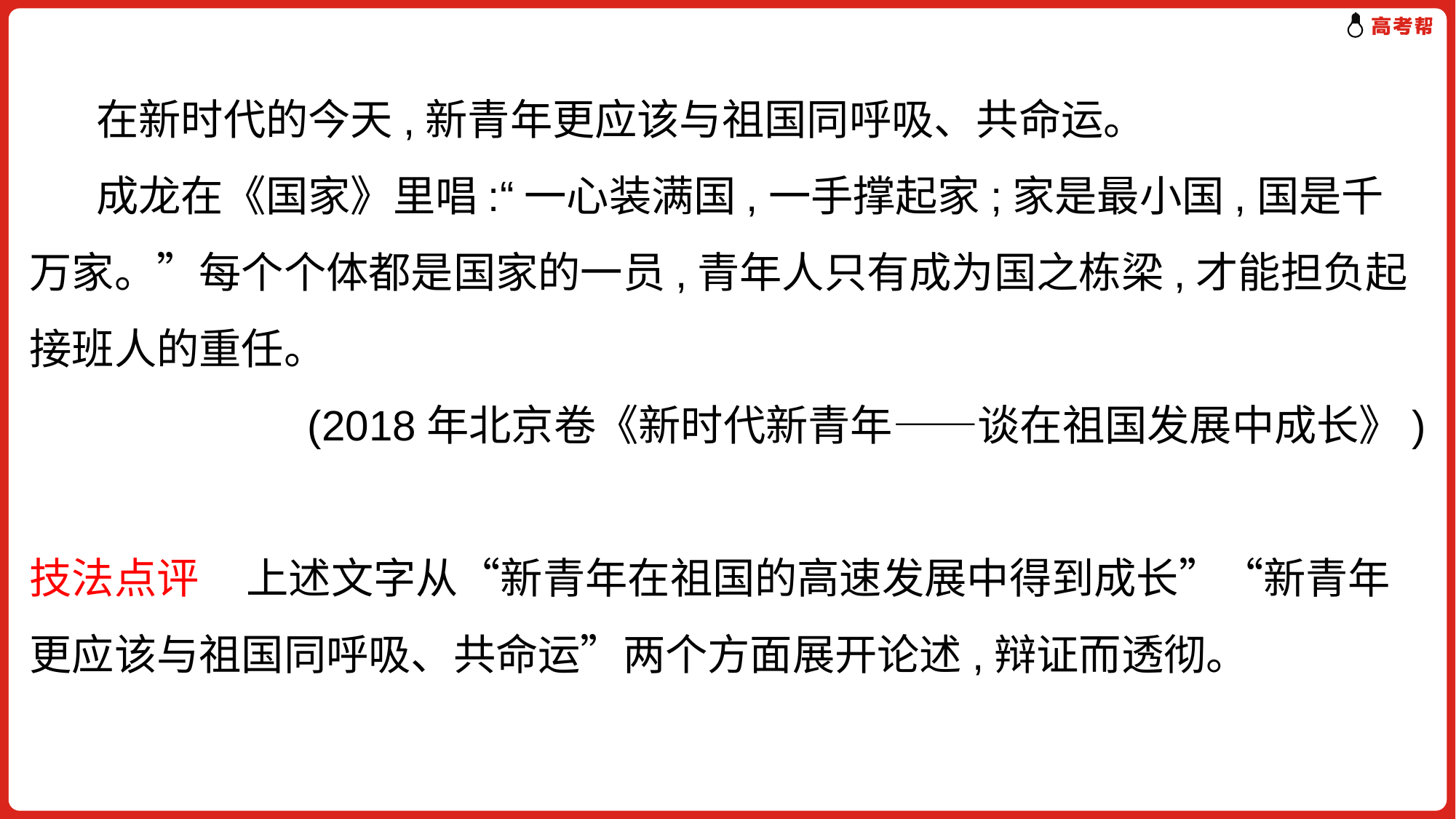

在新时代的今天,新青年更应该与祖国同呼吸、共命运。
      成龙在《国家》里唱:“一心装满国,一手撑起家;家是最小国,国是千万家。”每个个体都是国家的一员,青年人只有成为国之栋梁,才能担负起接班人的重任。
(2018年北京卷《新时代新青年——谈在祖国发展中成长》)

技法点评     上述文字从“新青年在祖国的高速发展中得到成长”“新青年更应该与祖国同呼吸、共命运”两个方面展开论述,辩证而透彻。